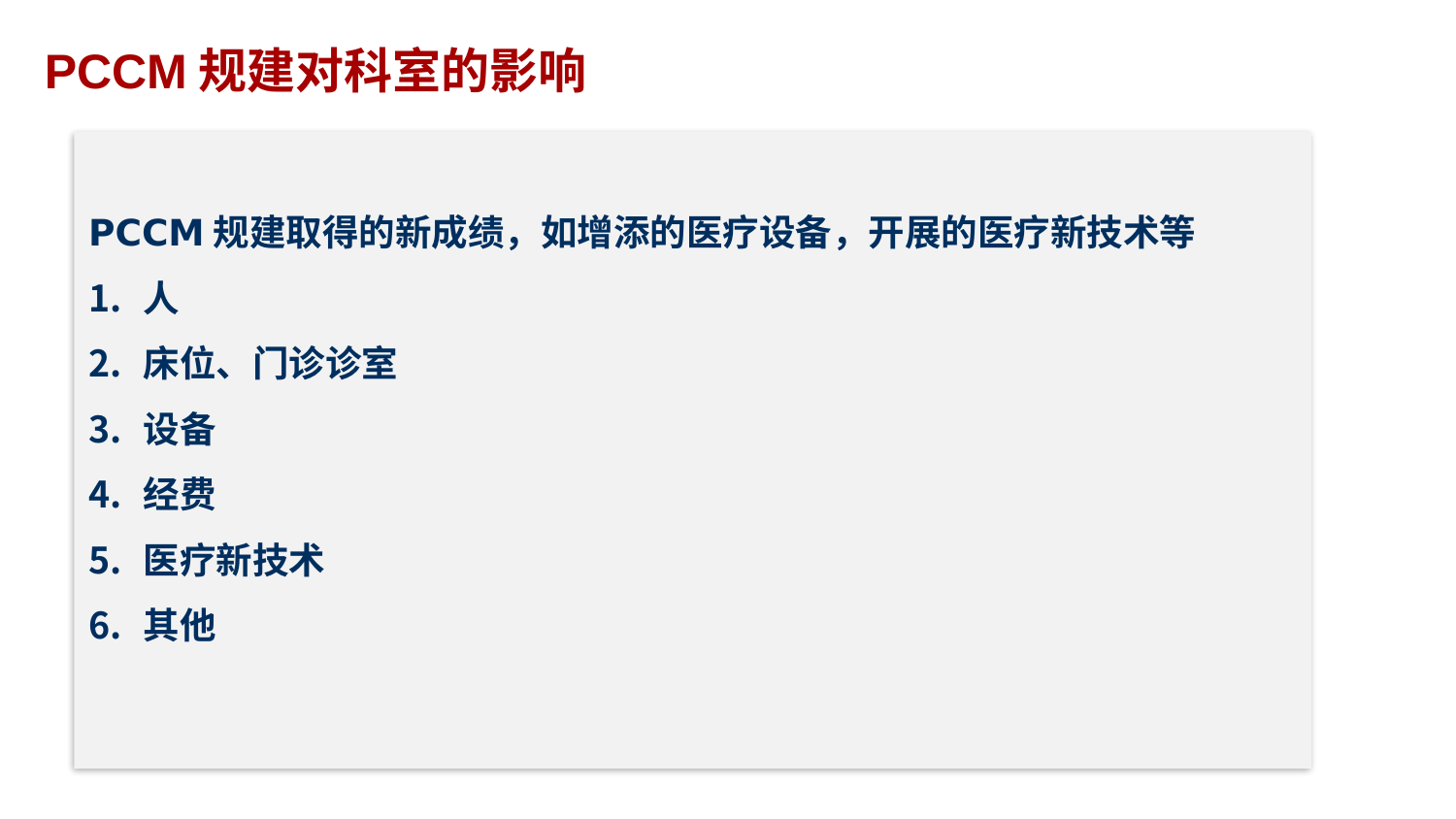

# PCCM规建对科室的影响
PCCM规建取得的新成绩，如增添的医疗设备，开展的医疗新技术等
人
床位、门诊诊室
设备
经费
医疗新技术
其他